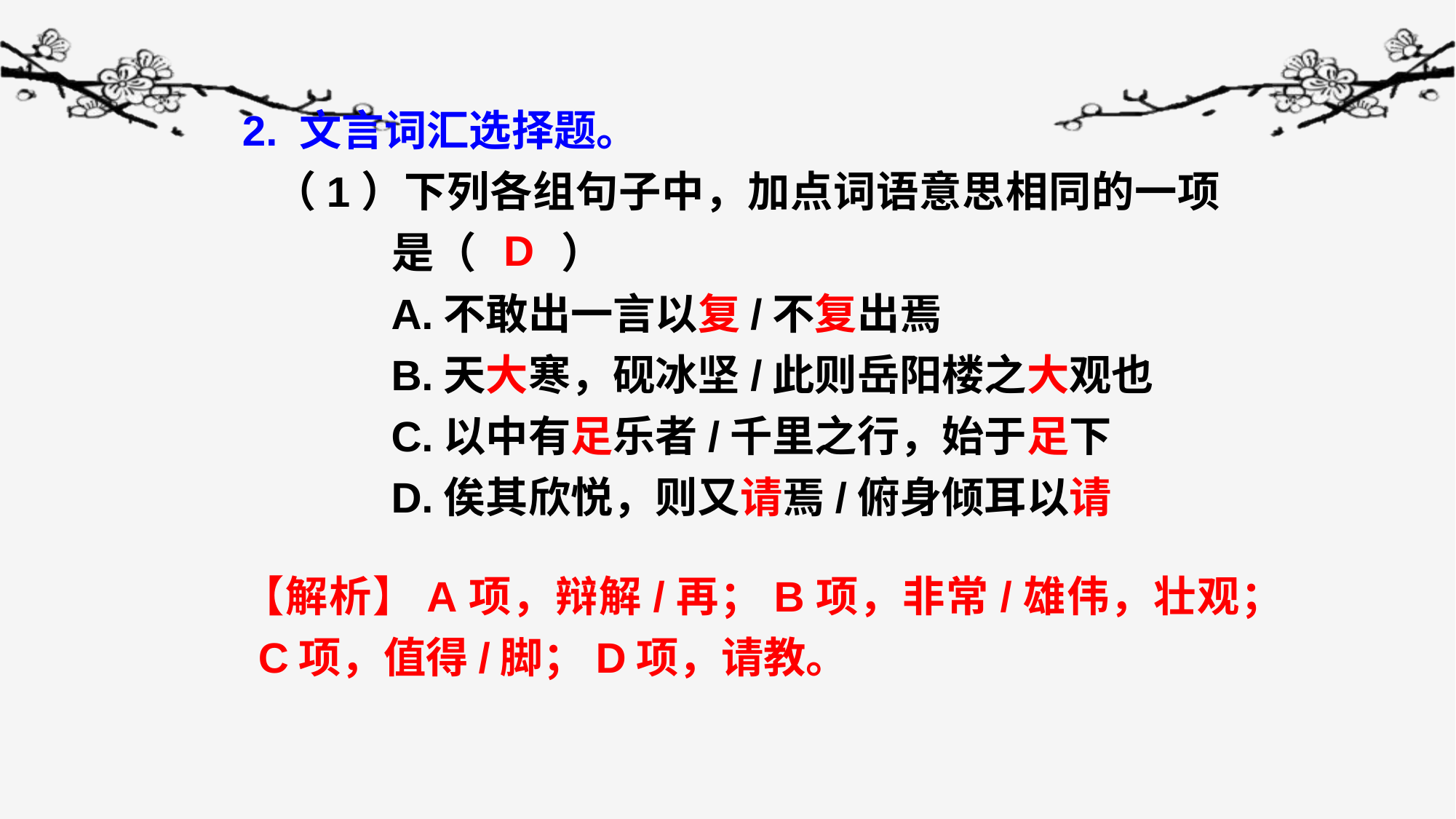

2. 文言词汇选择题。
  （1）下列各组句子中，加点词语意思相同的一项是（　　）
 A.不敢出一言以复/不复出焉
 B.天大寒，砚冰坚/此则岳阳楼之大观也
 C.以中有足乐者/千里之行，始于足下
 D.俟其欣悦，则又请焉/俯身倾耳以请
D
【解析】A项，辩解/再；B项，非常/雄伟，壮观；C项，值得/脚；D项，请教。